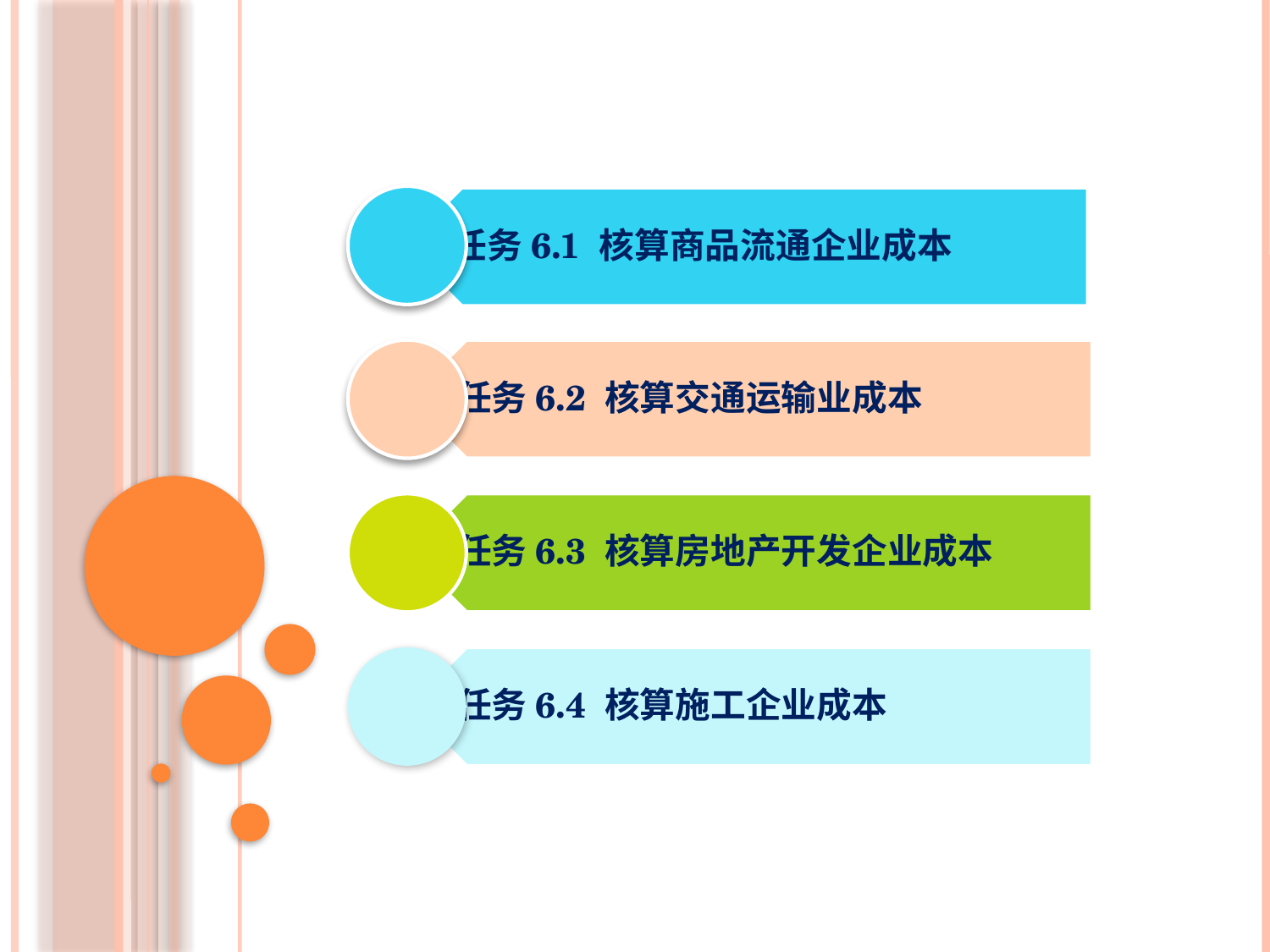

任务6.1 核算商品流通企业成本
任务6.2 核算交通运输业成本
任务6.3 核算房地产开发企业成本
任务6.4 核算施工企业成本